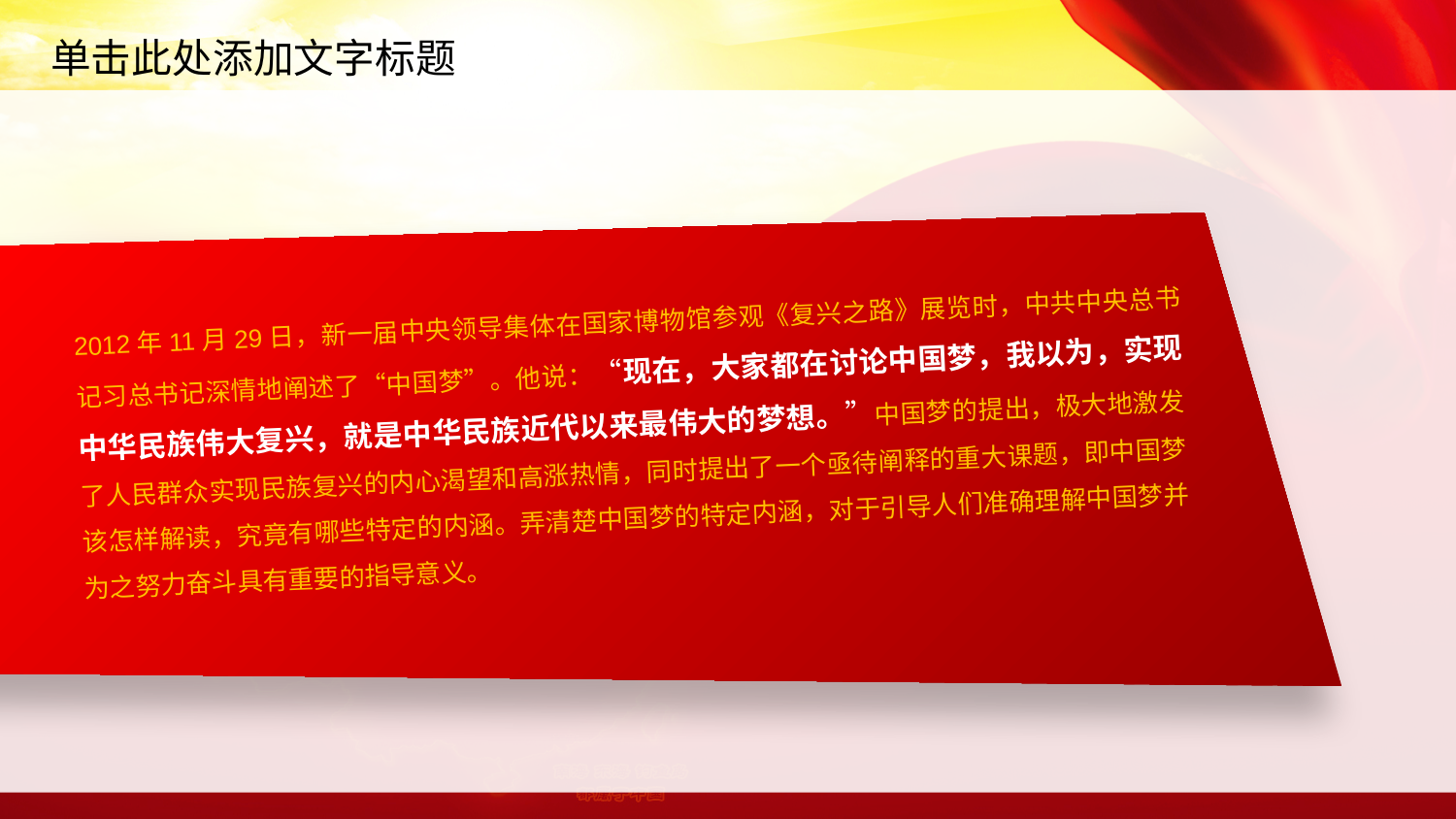

2012年11月29日，新一届中央领导集体在国家博物馆参观《复兴之路》展览时，中共中央总书记习总书记深情地阐述了“中国梦”。他说：“现在，大家都在讨论中国梦，我以为，实现中华民族伟大复兴，就是中华民族近代以来最伟大的梦想。”中国梦的提出，极大地激发了人民群众实现民族复兴的内心渴望和高涨热情，同时提出了一个亟待阐释的重大课题，即中国梦该怎样解读，究竟有哪些特定的内涵。弄清楚中国梦的特定内涵，对于引导人们准确理解中国梦并为之努力奋斗具有重要的指导意义。